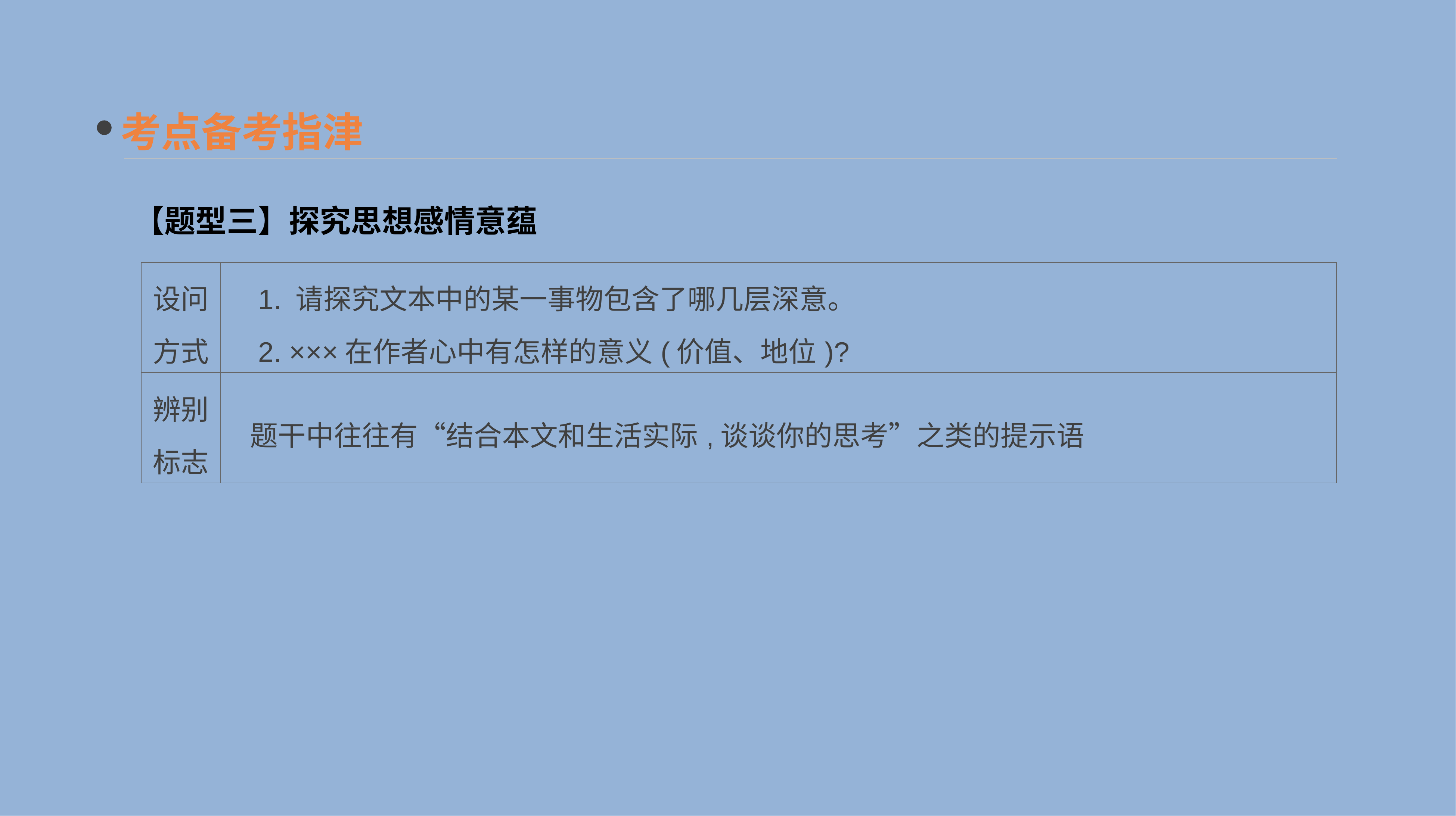

考点备考指津

【题型三】探究思想感情意蕴
| 设问 方式 | 1. 请探究文本中的某一事物包含了哪几层深意。 　2. ×××在作者心中有怎样的意义(价值、地位)? |
| --- | --- |
| 辨别 标志 | 题干中往往有“结合本文和生活实际,谈谈你的思考”之类的提示语 |